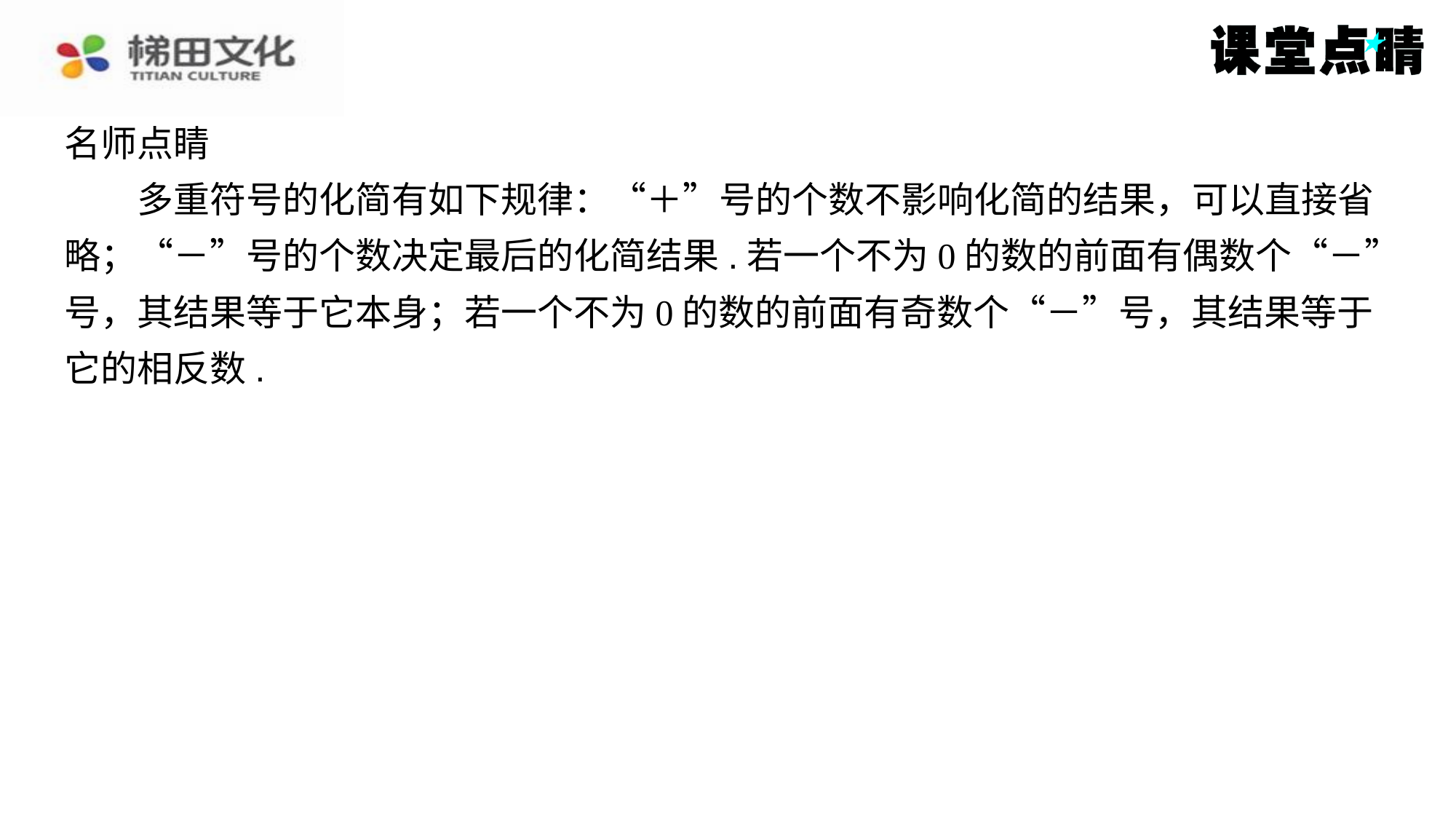

名师点睛
多重符号的化简有如下规律：“＋”号的个数不影响化简的结果，可以直接省
略；“－”号的个数决定最后的化简结果.若一个不为0的数的前面有偶数个“－”
号，其结果等于它本身；若一个不为0的数的前面有奇数个“－”号，其结果等于
它的相反数.